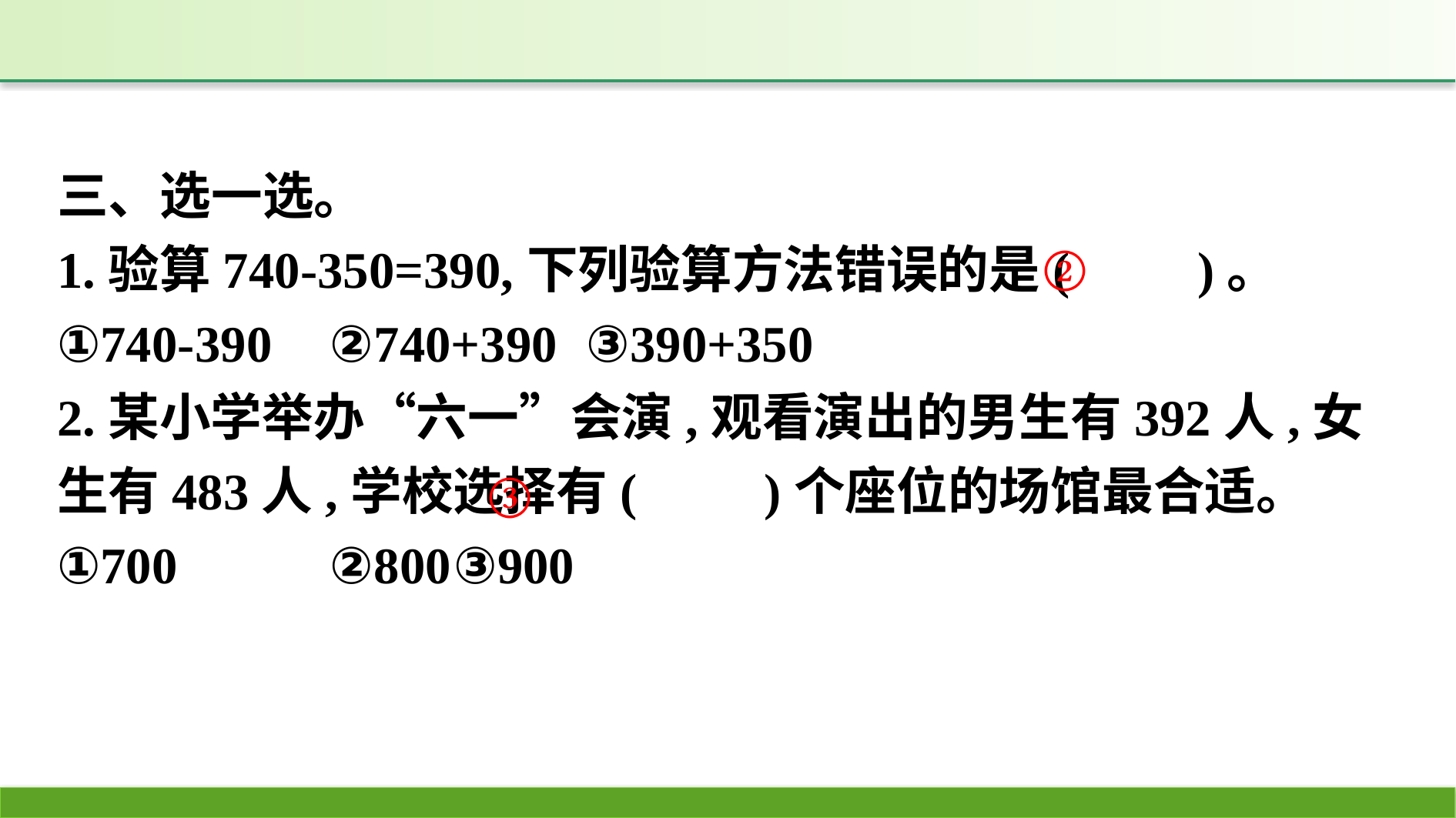

三、选一选。
1.验算740-350=390,下列验算方法错误的是(　　)。
①740-390	②740+390	③390+350
2.某小学举办“六一”会演,观看演出的男生有392人,女生有483人,学校选择有(　　)个座位的场馆最合适。
①700		②800	③900
②
③